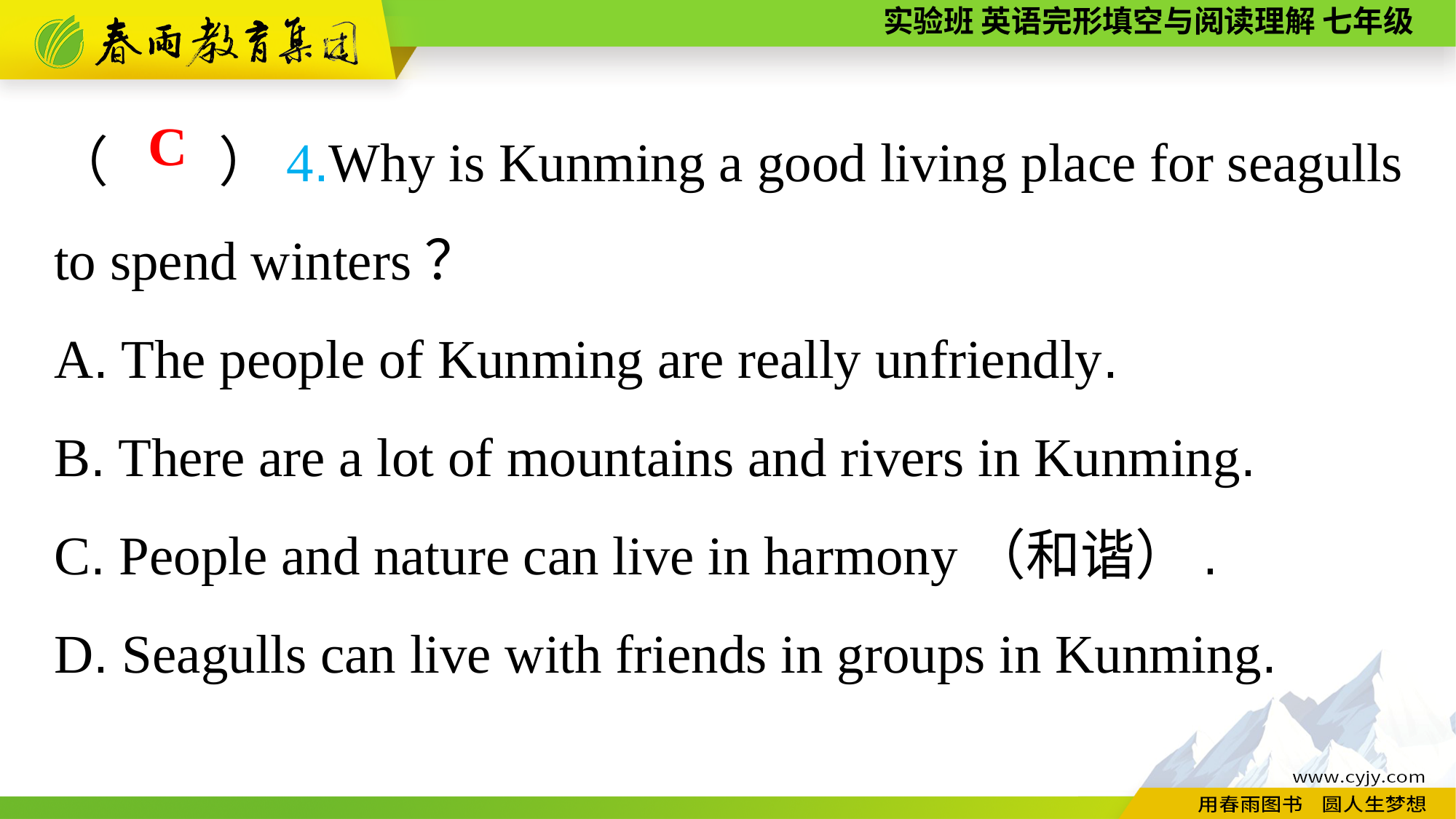

（　　）4.Why is Kunming a good living place for seagulls to spend winters？
A. The people of Kunming are really unfriendly.
B. There are a lot of mountains and rivers in Kunming.
C. People and nature can live in harmony（和谐）.
D. Seagulls can live with friends in groups in Kunming.
C